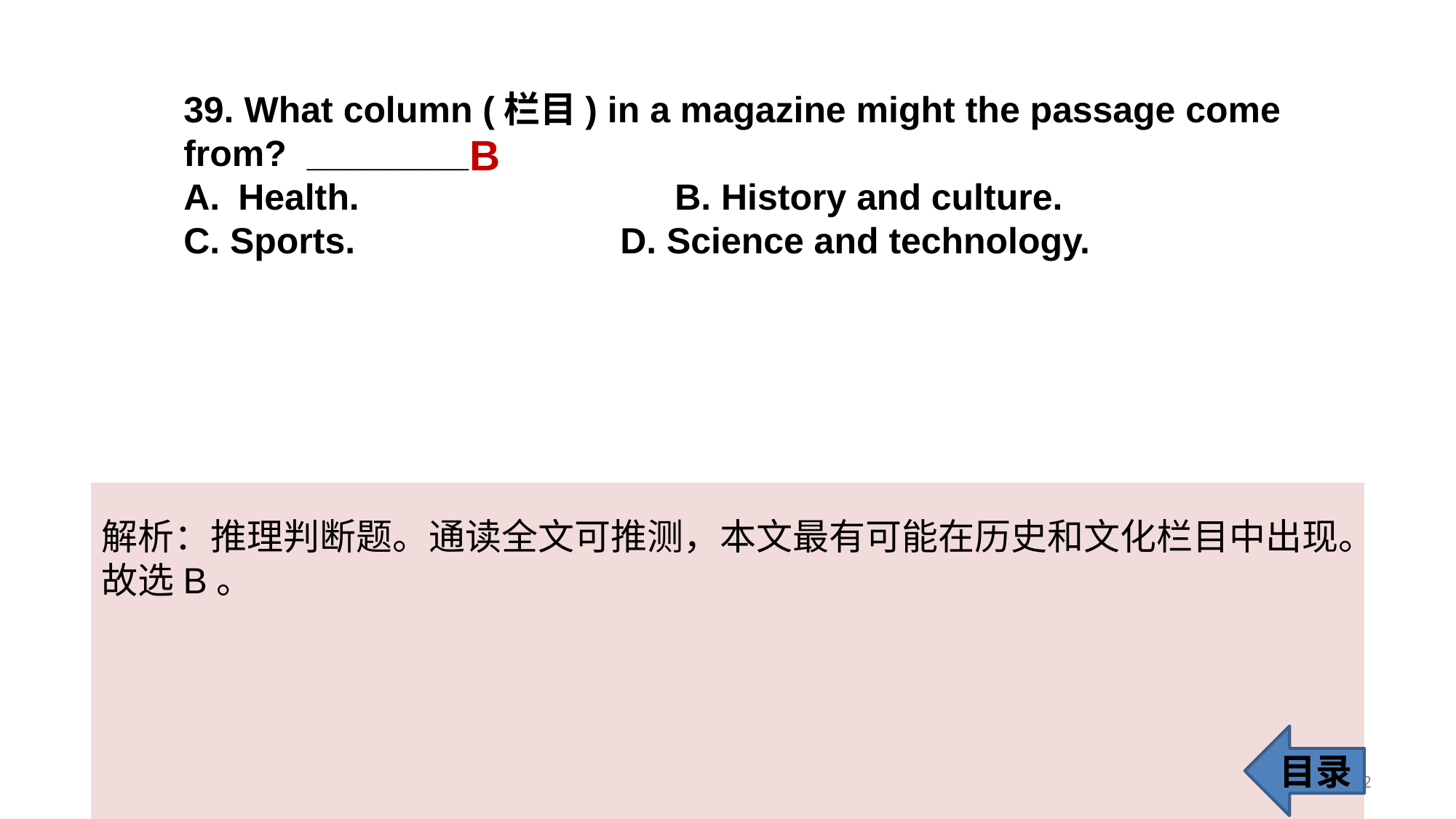

39. What column (栏目) in a magazine might the passage come from?  ________
Health. 			B. History and culture.
C. Sports. 			D. Science and technology.
B

解析：推理判断题。通读全文可推测，本文最有可能在历史和文化栏目中出现。故选B。
目录
42